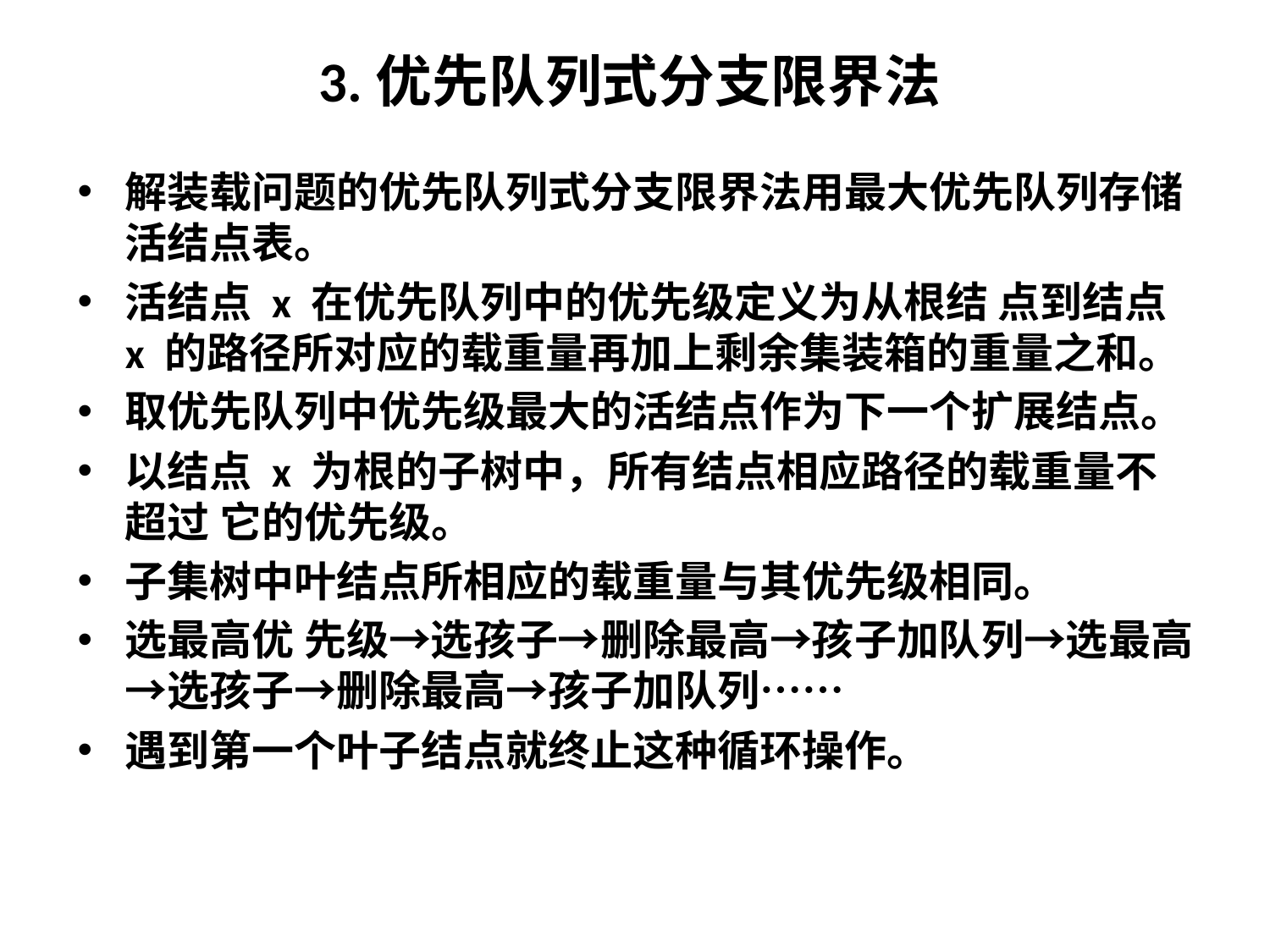

# 3.优先队列式分支限界法
解装载问题的优先队列式分支限界法用最大优先队列存储活结点表。
活结点 x 在优先队列中的优先级定义为从根结 点到结点 x 的路径所对应的载重量再加上剩余集装箱的重量之和。
取优先队列中优先级最大的活结点作为下一个扩展结点。
以结点 x 为根的子树中，所有结点相应路径的载重量不超过 它的优先级。
子集树中叶结点所相应的载重量与其优先级相同。
选最高优 先级→选孩子→删除最高→孩子加队列→选最高→选孩子→删除最高→孩子加队列……
遇到第一个叶子结点就终止这种循环操作。